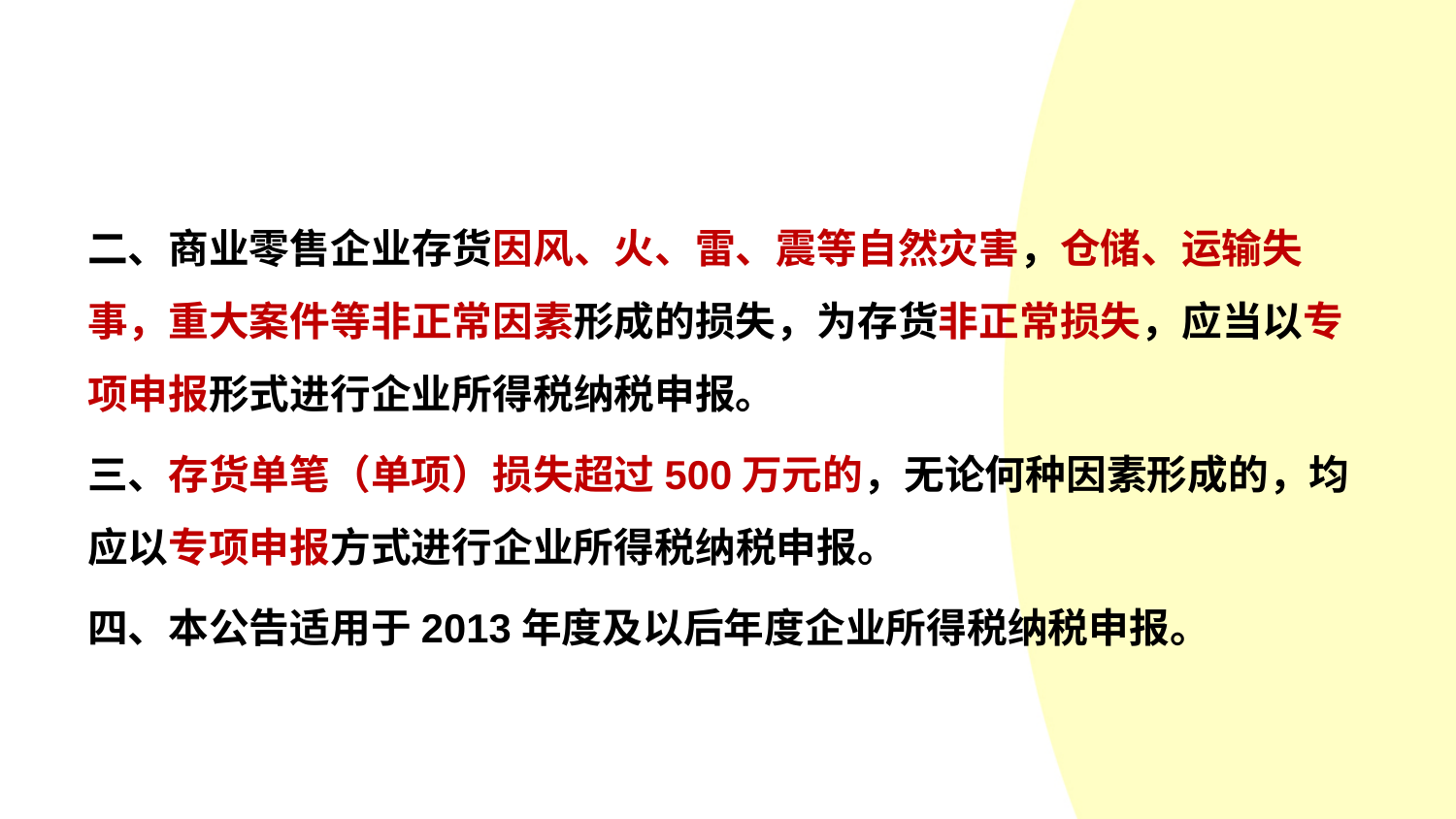

#
二、商业零售企业存货因风、火、雷、震等自然灾害，仓储、运输失事，重大案件等非正常因素形成的损失，为存货非正常损失，应当以专项申报形式进行企业所得税纳税申报。
三、存货单笔（单项）损失超过500万元的，无论何种因素形成的，均应以专项申报方式进行企业所得税纳税申报。
四、本公告适用于2013年度及以后年度企业所得税纳税申报。